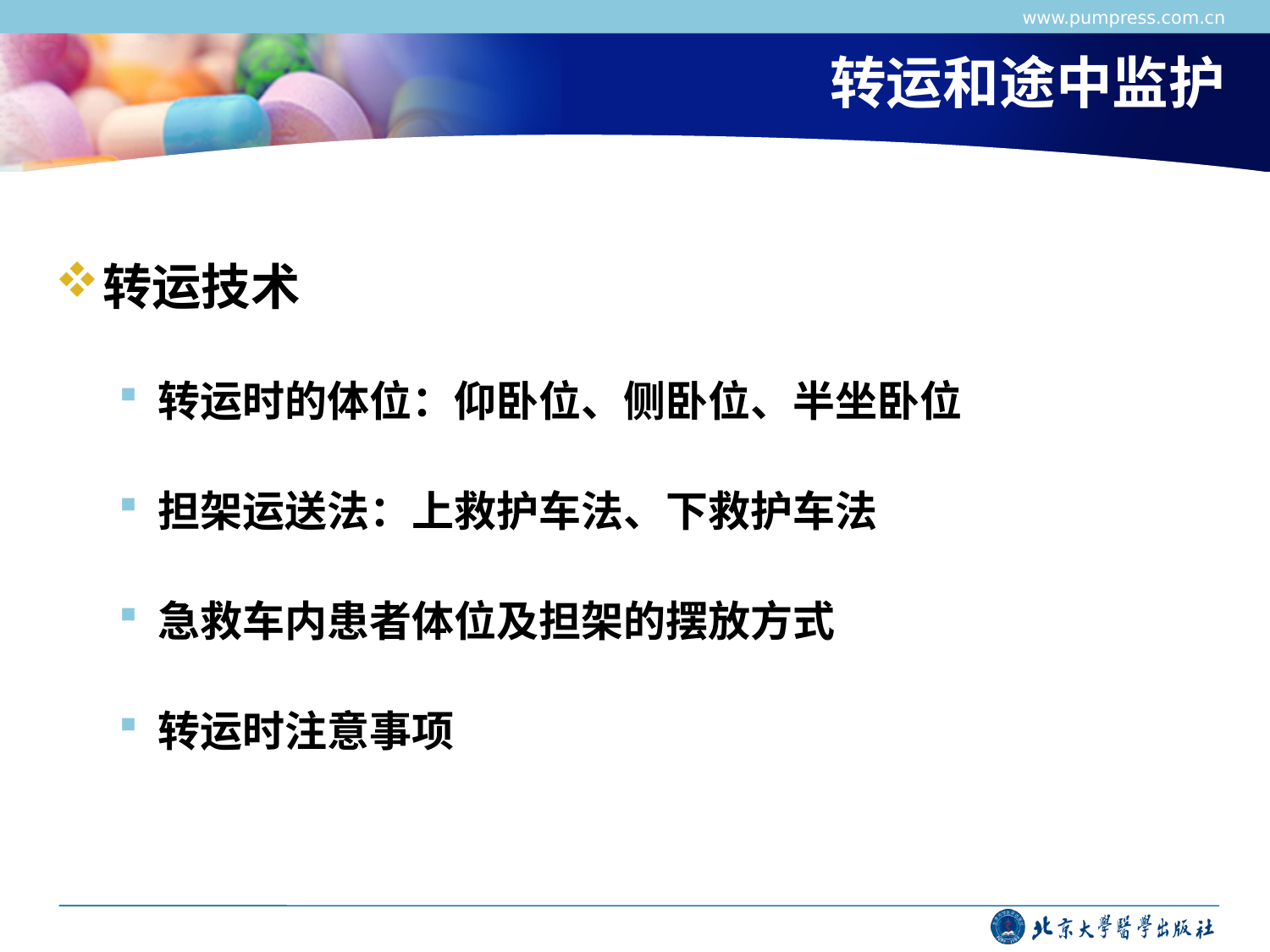

www.pumpress.com.cn
# 转运和途中监护
转运技术
转运时的体位：仰卧位、侧卧位、半坐卧位
担架运送法：上救护车法、下救护车法
急救车内患者体位及担架的摆放方式
转运时注意事项